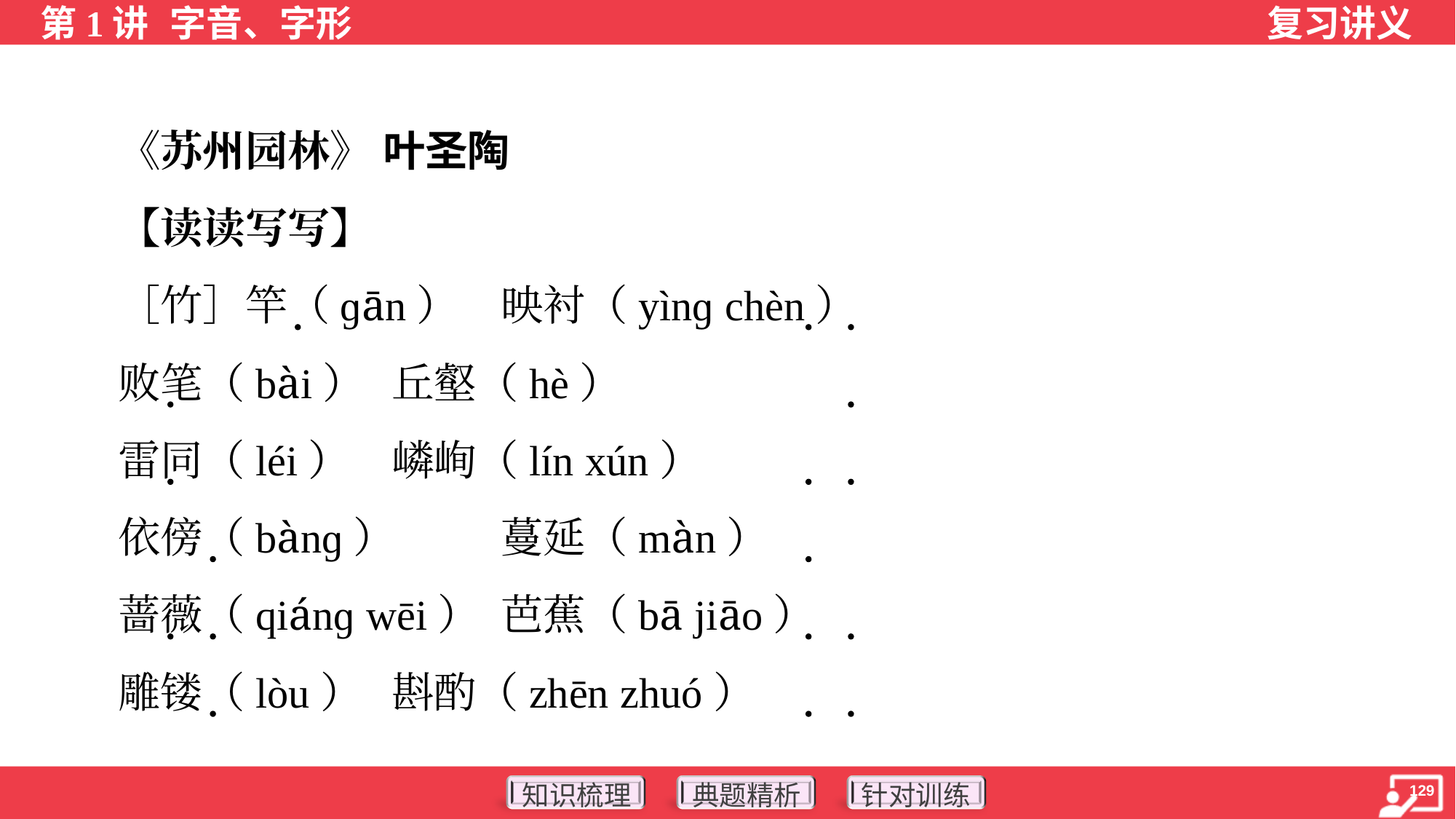

《苏州园林》 叶圣陶
    【读读写写】
    ［竹］竿（ɡān）	映衬（yìnɡ chèn）
    败笔（bài）	丘壑（hè）
    雷同（léi）	嶙峋（lín xún）
    依傍（bànɡ）	蔓延（màn）
    蔷薇（qiánɡ wēi）	芭蕉（bā jiāo）
    雕镂（lòu）	斟酌（zhēn zhuó）